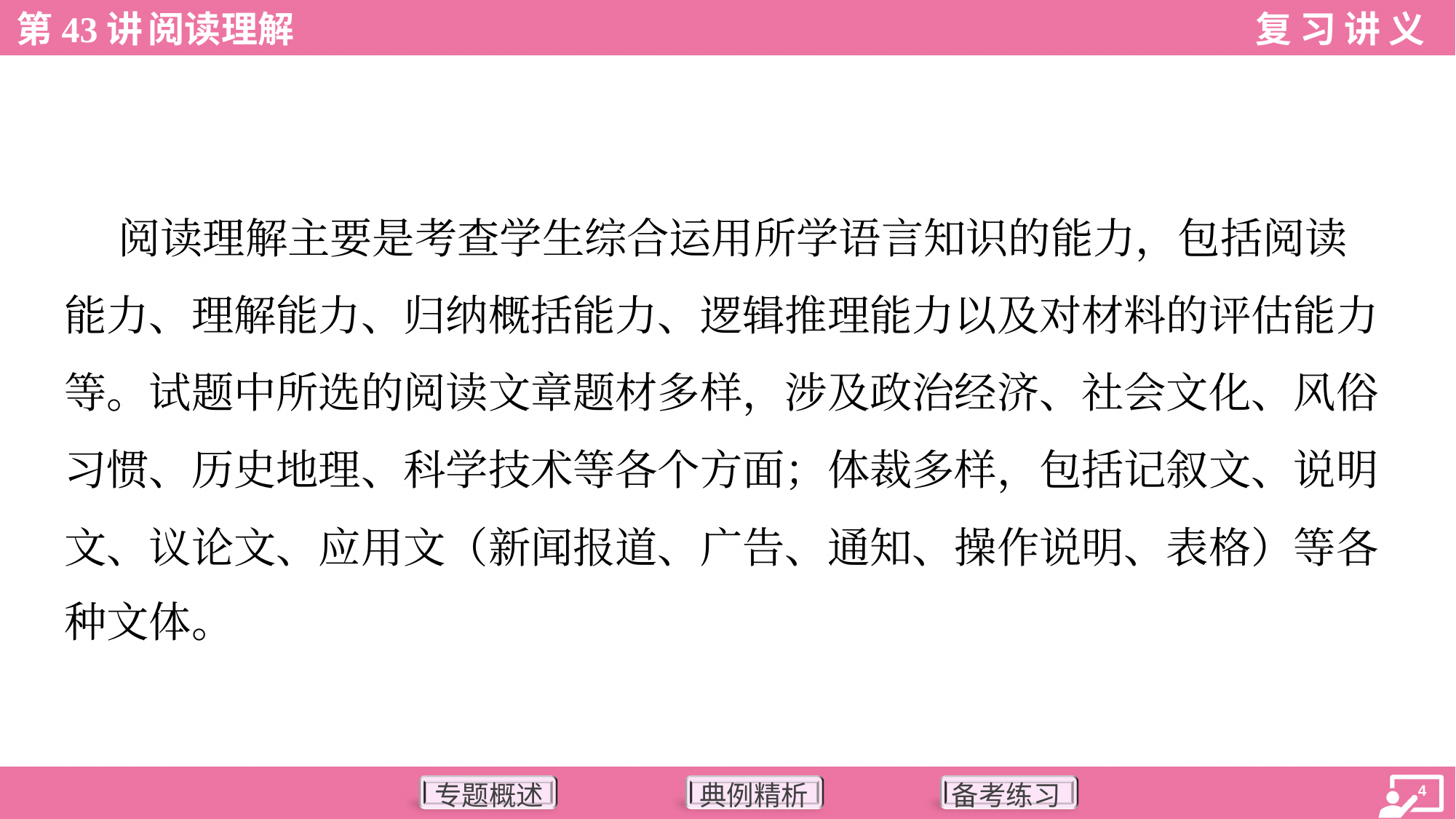

阅读理解主要是考查学生综合运用所学语言知识的能力，包括阅读
能力、理解能力、归纳概括能力、逻辑推理能力以及对材料的评估能力
等。试题中所选的阅读文章题材多样，涉及政治经济、社会文化、风俗
习惯、历史地理、科学技术等各个方面；体裁多样，包括记叙文、说明
文、议论文、应用文（新闻报道、广告、通知、操作说明、表格）等各
种文体。